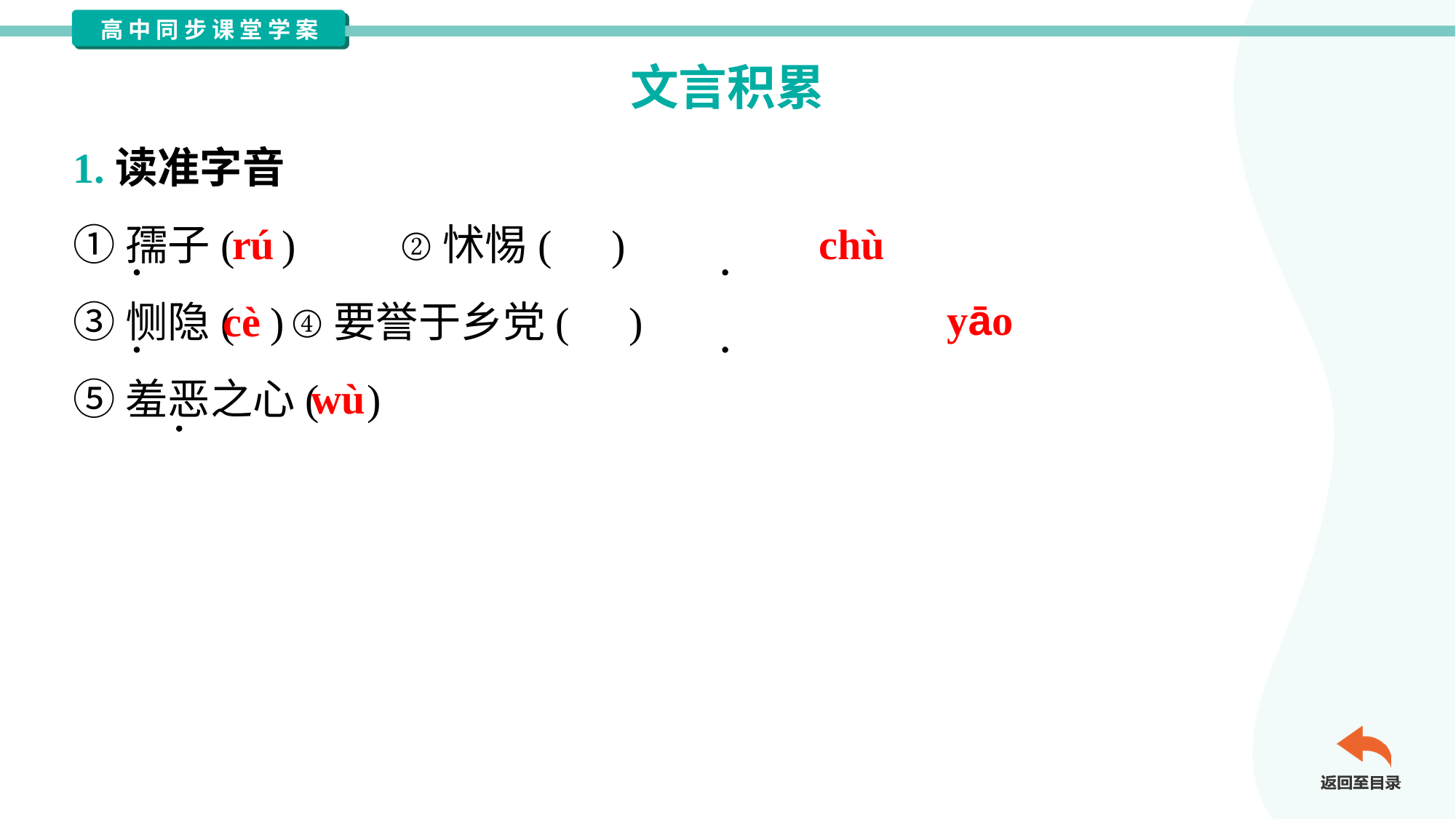

文言积累
1.读准字音
①孺子(    )	②怵惕(     )
③恻隐(   )	④要誉于乡党(     )
⑤羞恶之心(    )
rú
chù
cè
yāo

wù